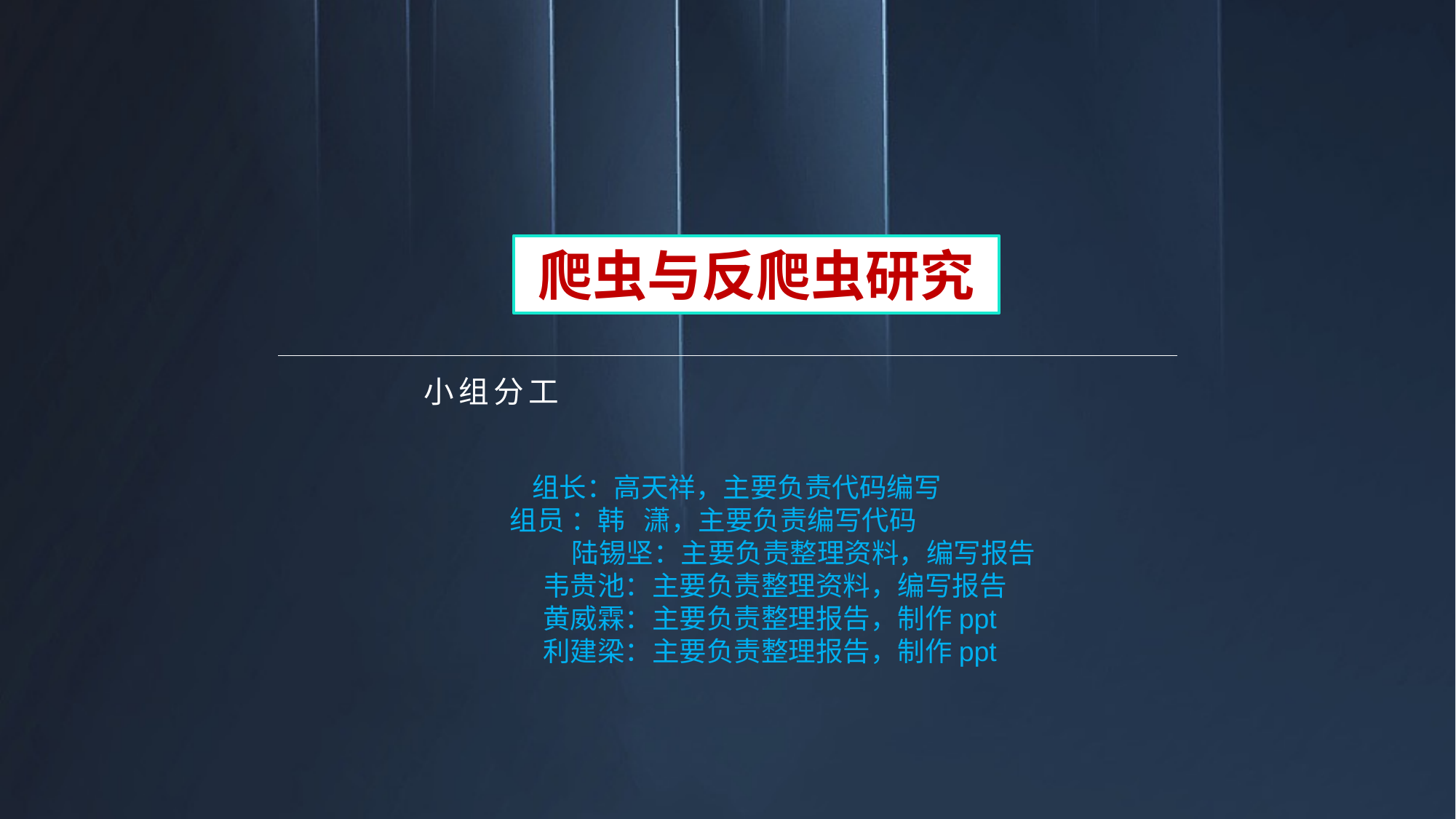

爬虫与反爬虫研究

小组分工

组长：高天祥，主要负责代码编写
             组员 ：韩   潇，主要负责编写代码
                       陆锡坚：主要负责整理资料，编写报告
                                    韦贵池：主要负责整理资料，编写报告
                                    黄威霖：主要负责整理报告，制作ppt
                                    利建梁：主要负责整理报告，制作ppt